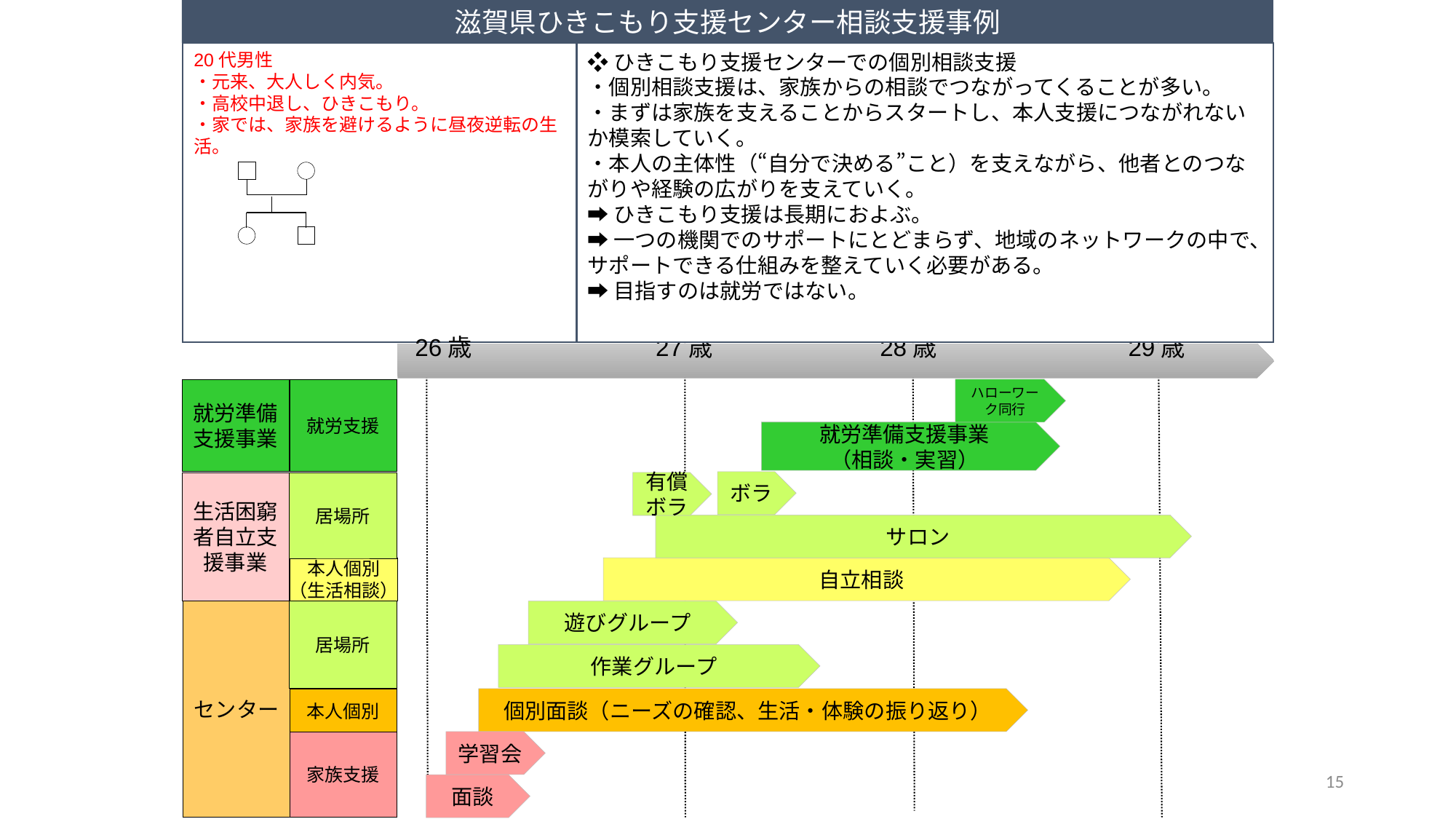

滋賀県ひきこもり支援センター相談支援事例
20代男性
・元来、大人しく内気。
・高校中退し、ひきこもり。
・家では、家族を避けるように昼夜逆転の生活。

❖ひきこもり支援センターでの個別相談支援
・個別相談支援は、家族からの相談でつながってくることが多い。
・まずは家族を支えることからスタートし、本人支援につながれないか模索していく。
・本人の主体性（“自分で決める”こと）を支えながら、他者とのつながりや経験の広がりを支えていく。
➡ひきこもり支援は長期におよぶ。
➡一つの機関でのサポートにとどまらず、地域のネットワークの中で、サポートできる仕組みを整えていく必要がある。
➡目指すのは就労ではない。

 26歳　　　　　      　27歳　　　　　   　28歳　　　　　　　   29歳

就労準備支援事業
就労支援
ハローワーク同行
就労準備支援事業
（相談・実習）
ボラ
生活困窮者自立支援事業
居場所
有償ボラ
サロン
自立相談
本人個別
（生活相談）
センター
居場所
遊びグループ
作業グループ
個別面談（ニーズの確認、生活・体験の振り返り）
本人個別
家族支援
学習会
15
面談